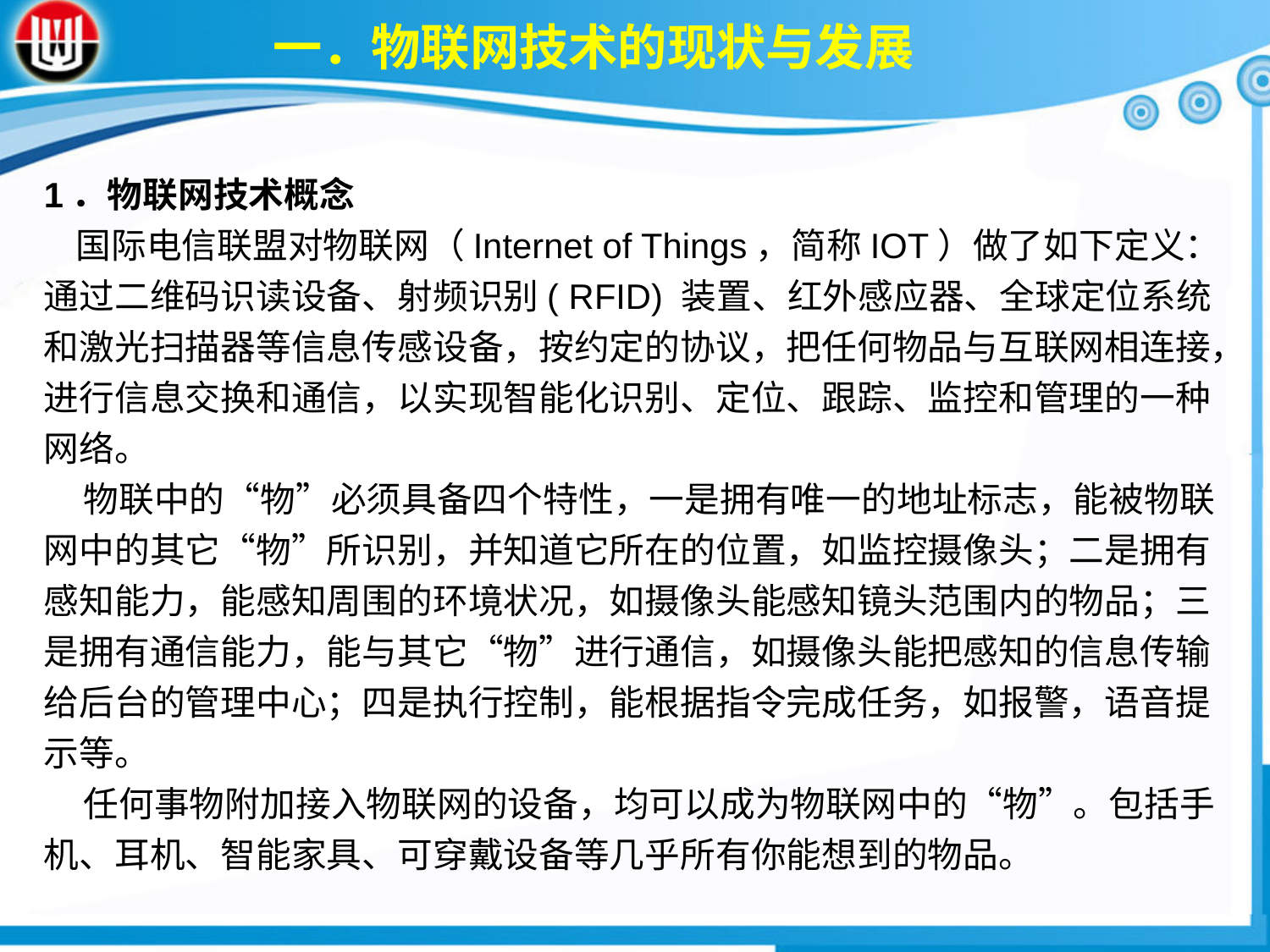

一．物联网技术的现状与发展
1．物联网技术概念
   国际电信联盟对物联网（Internet of Things，简称IOT）做了如下定义：通过二维码识读设备、射频识别( RFID) 装置、红外感应器、全球定位系统和激光扫描器等信息传感设备，按约定的协议，把任何物品与互联网相连接，进行信息交换和通信，以实现智能化识别、定位、跟踪、监控和管理的一种网络。
    物联中的“物”必须具备四个特性，一是拥有唯一的地址标志，能被物联网中的其它“物”所识别，并知道它所在的位置，如监控摄像头；二是拥有感知能力，能感知周围的环境状况，如摄像头能感知镜头范围内的物品；三是拥有通信能力，能与其它“物”进行通信，如摄像头能把感知的信息传输给后台的管理中心；四是执行控制，能根据指令完成任务，如报警，语音提示等。
    任何事物附加接入物联网的设备，均可以成为物联网中的“物”。包括手机、耳机、智能家具、可穿戴设备等几乎所有你能想到的物品。